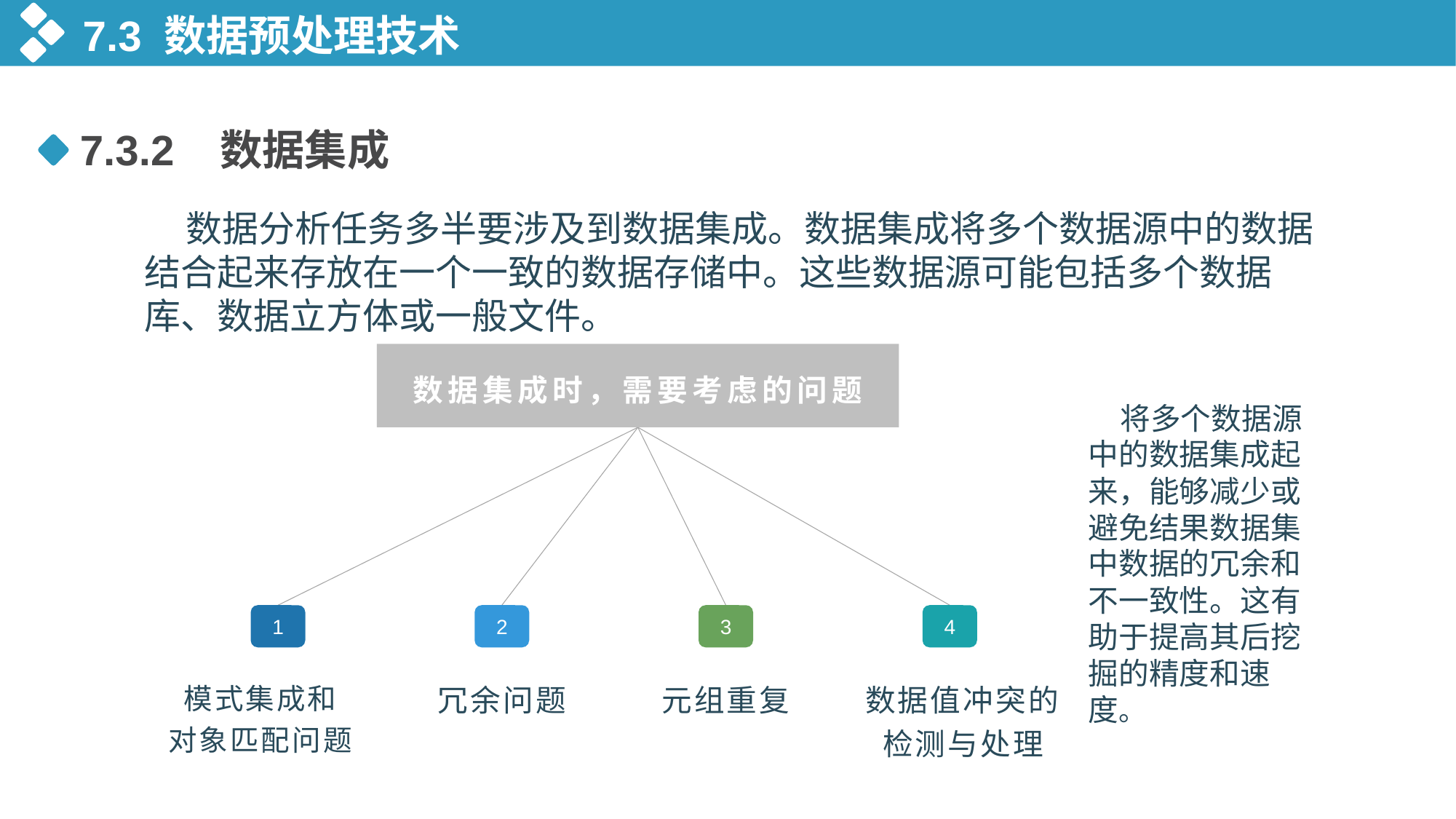

7.3 数据预处理技术

7.3.2   数据集成

    数据分析任务多半要涉及到数据集成。数据集成将多个数据源中的数据结合起来存放在一个一致的数据存储中。这些数据源可能包括多个数据库、数据立方体或一般文件。
数据集成时，需要考虑的问题
将多个数据源中的数据集成起来，能够减少或避免结果数据集中数据的冗余和不一致性。这有助于提高其后挖掘的精度和速度。
1
2
3
4
模式集成和
对象匹配问题
数据值冲突的检测与处理
冗余问题
元组重复